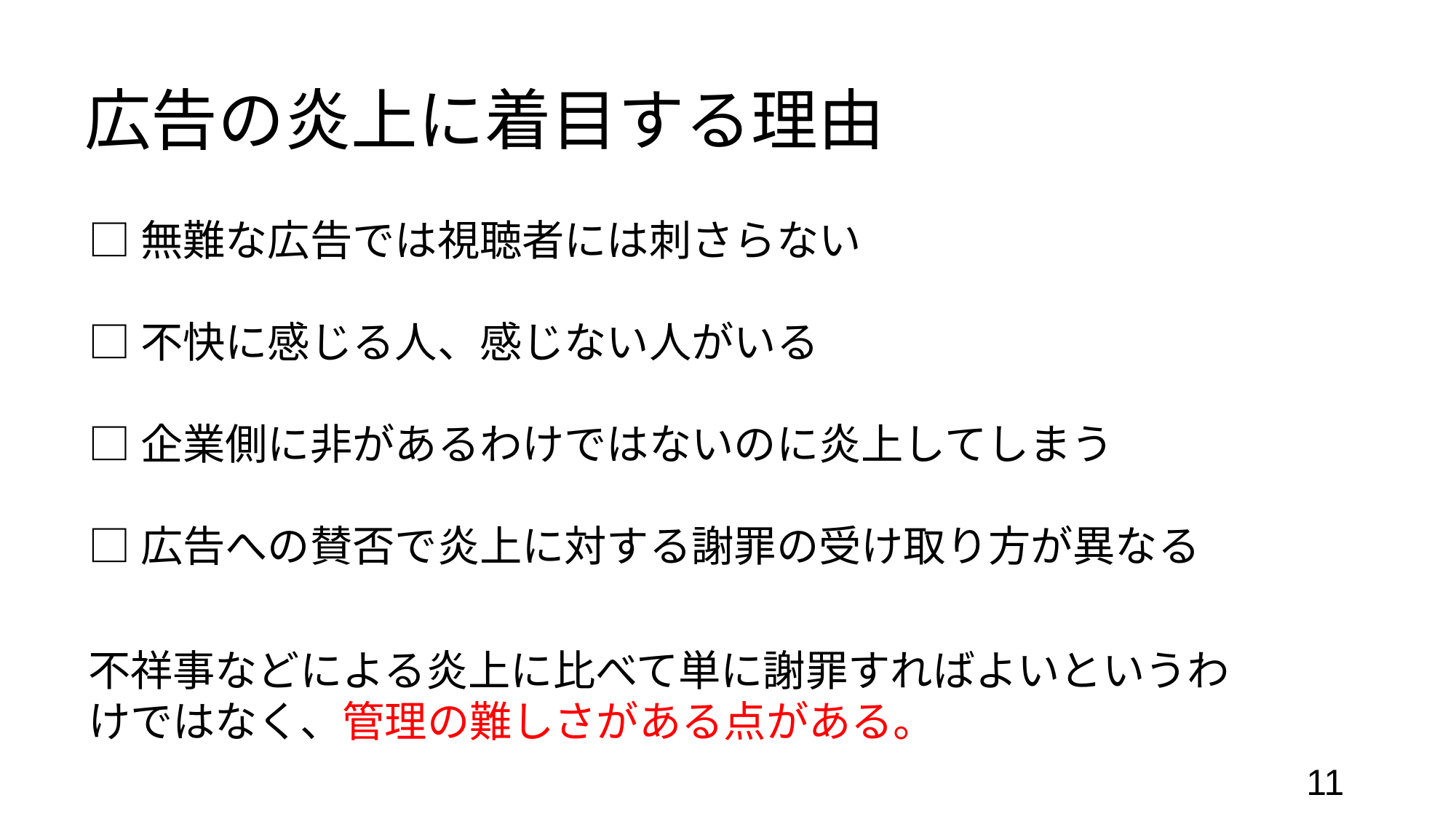

広告の炎上に着目する理由
□無難な広告では視聴者には刺さらない

□不快に感じる人、感じない人がいる

□企業側に非があるわけではないのに炎上してしまう

□広告への賛否で炎上に対する謝罪の受け取り方が異なる

不祥事などによる炎上に比べて単に謝罪すればよいというわけではなく、管理の難しさがある点がある。
11